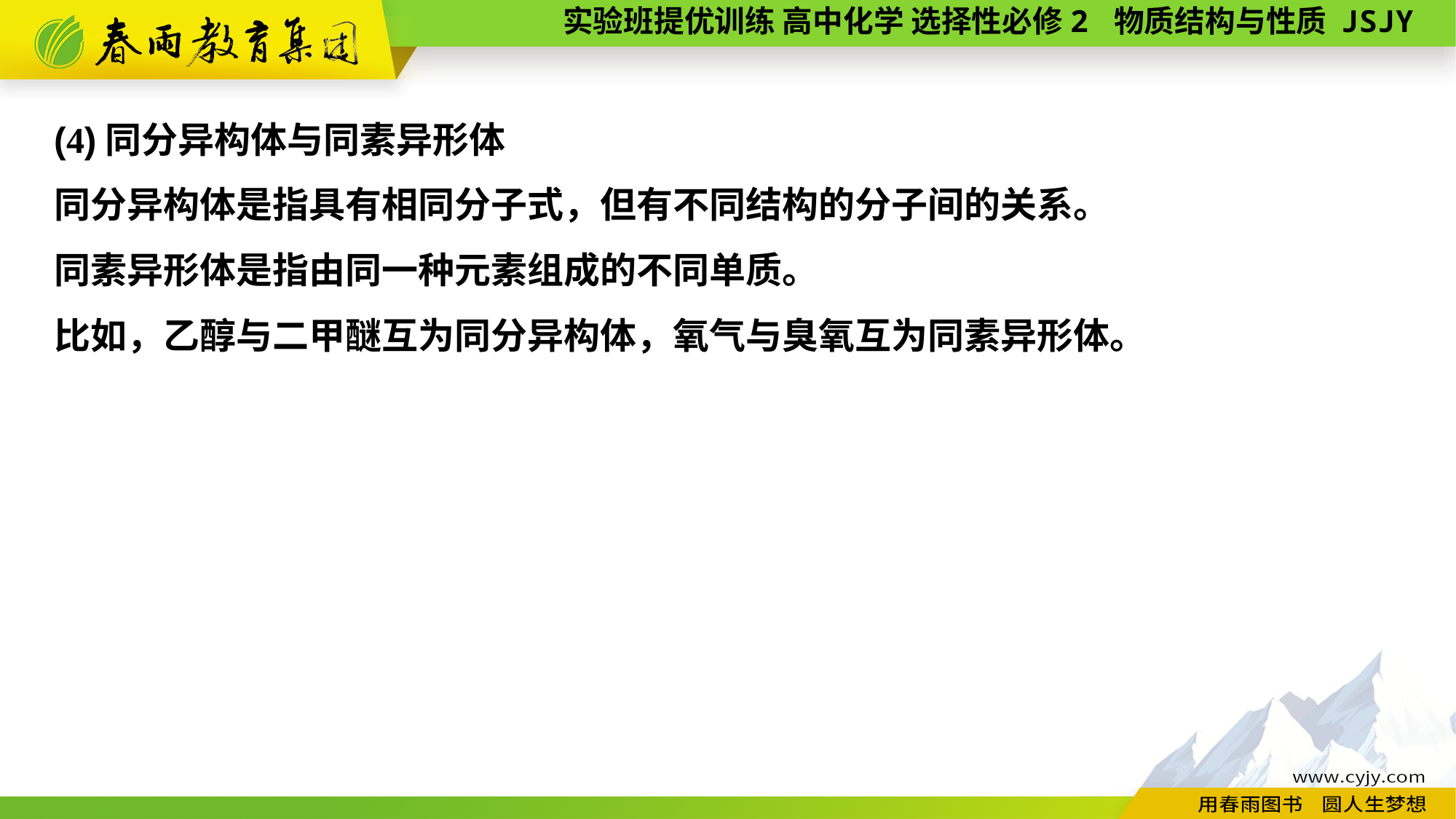

(4)同分异构体与同素异形体
同分异构体是指具有相同分子式，但有不同结构的分子间的关系。
同素异形体是指由同一种元素组成的不同单质。
比如，乙醇与二甲醚互为同分异构体，氧气与臭氧互为同素异形体。